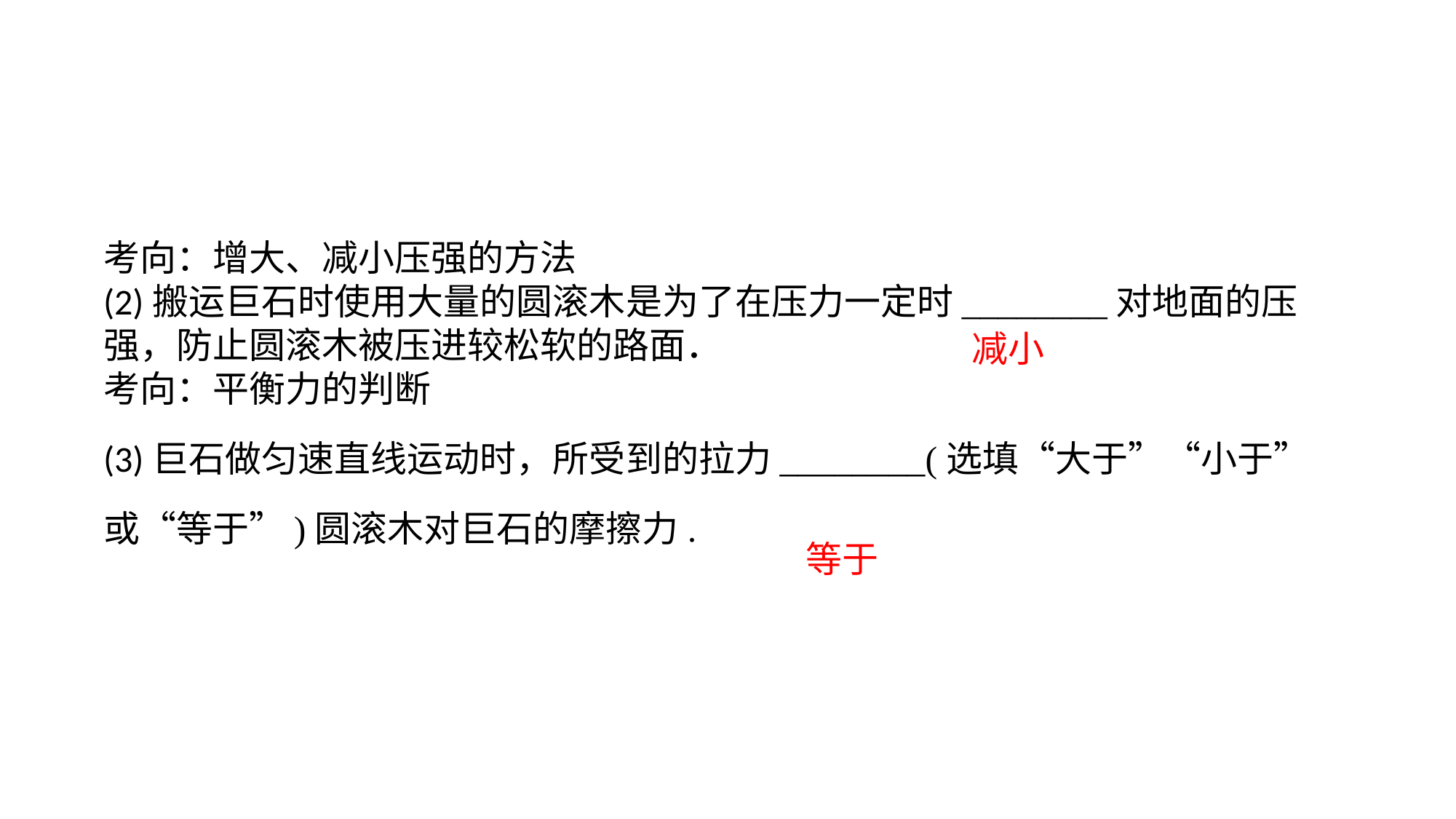

考向：增大、减小压强的方法(2)搬运巨石时使用大量的圆滚木是为了在压力一定时________对地面的压强，防止圆滚木被压进较松软的路面．考向：平衡力的判断(3)巨石做匀速直线运动时，所受到的拉力________(选填“大于”“小于”或“等于”)圆滚木对巨石的摩擦力.
减小
等于